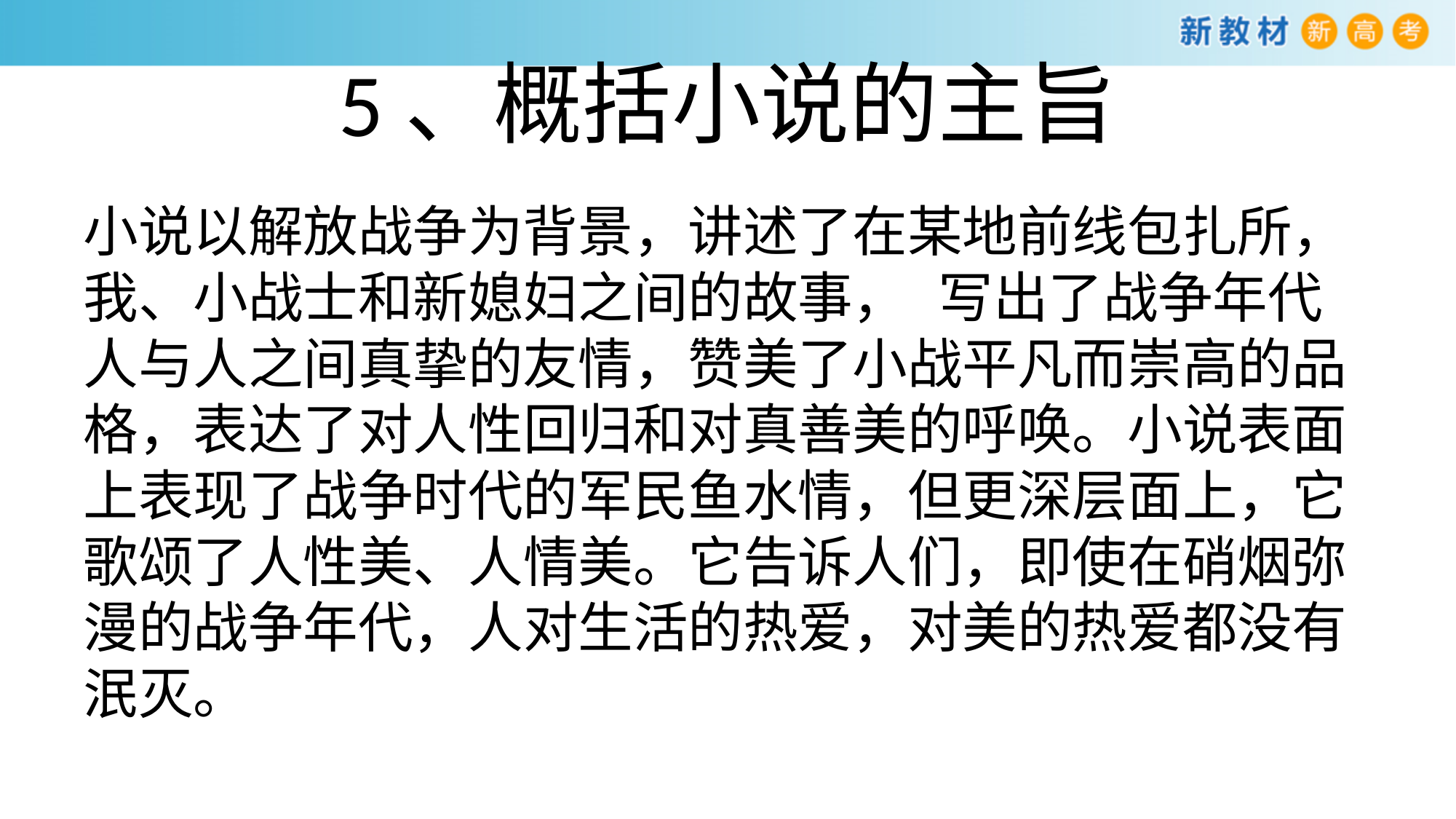

# 5、概括小说的主旨
小说以解放战争为背景，讲述了在某地前线包扎所，我、小战士和新媳妇之间的故事，  写出了战争年代人与人之间真挚的友情，赞美了小战平凡而崇高的品格，表达了对人性回归和对真善美的呼唤。小说表面上表现了战争时代的军民鱼水情，但更深层面上，它歌颂了人性美、人情美。它告诉人们，即使在硝烟弥漫的战争年代，人对生活的热爱，对美的热爱都没有泯灭。